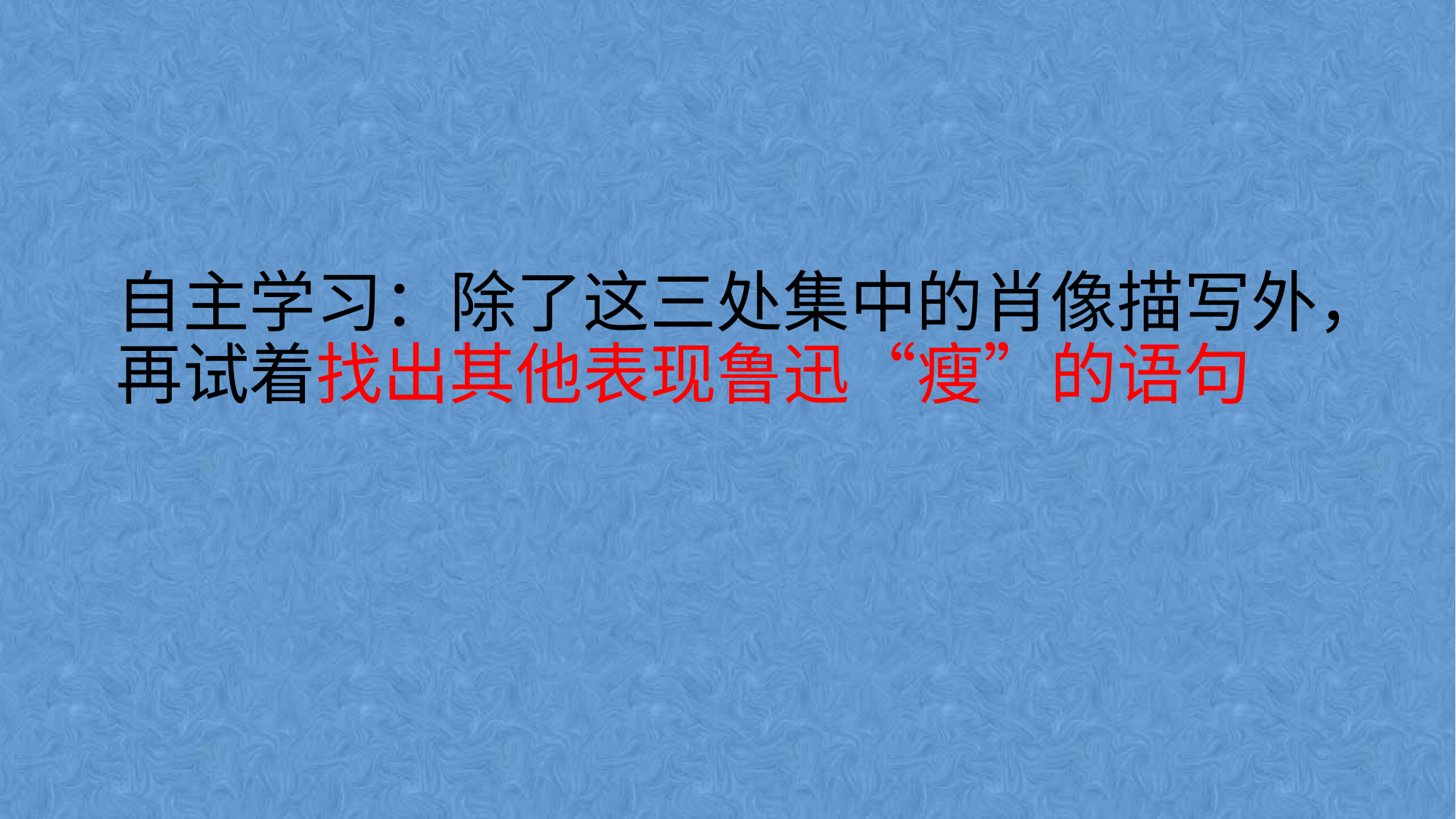

# 自主学习：除了这三处集中的肖像描写外，再试着找出其他表现鲁迅“瘦”的语句